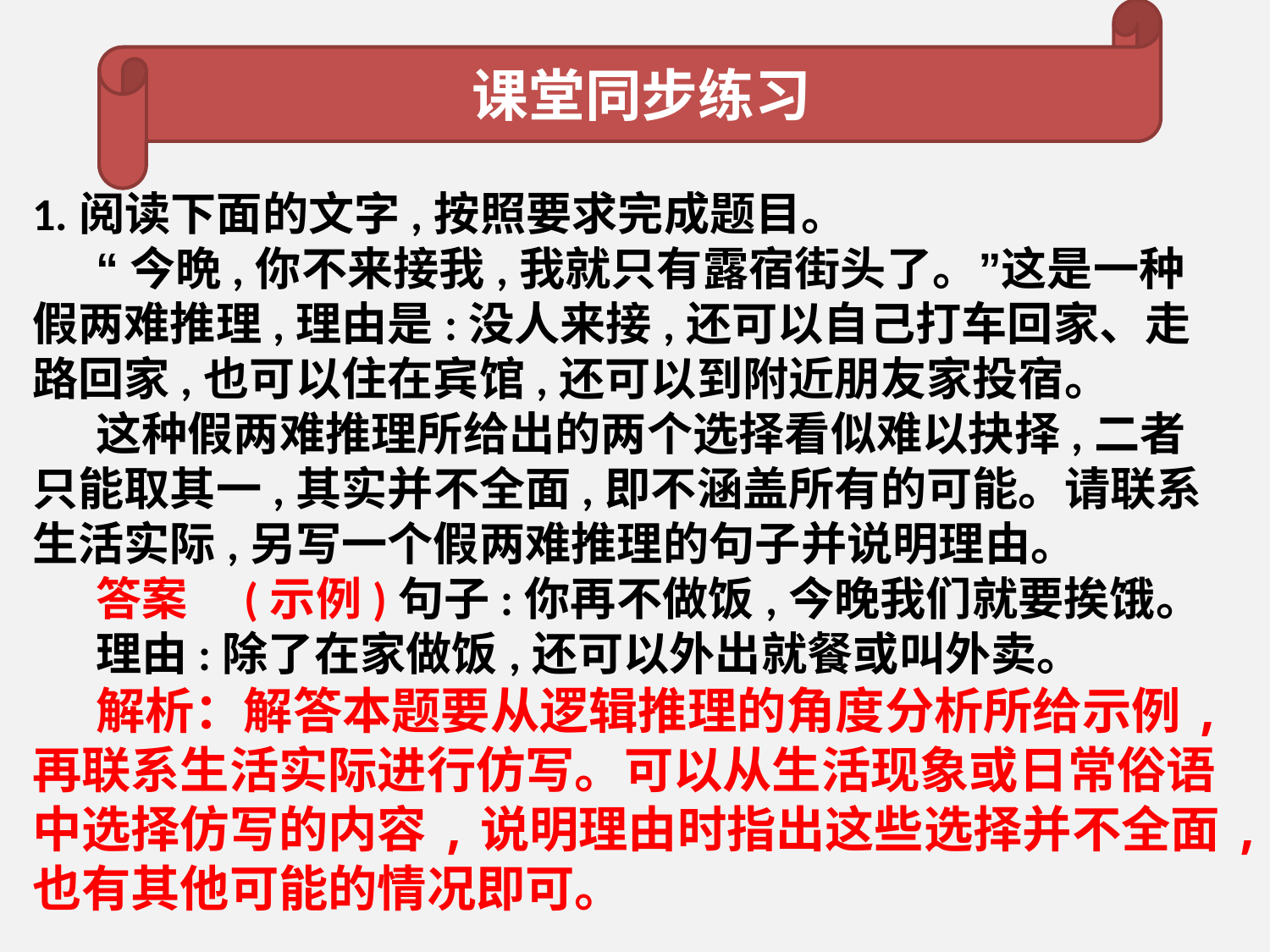

课堂同步练习
1.阅读下面的文字,按照要求完成题目。
“今晩,你不来接我,我就只有露宿街头了。”这是一种假两难推理,理由是:没人来接,还可以自己打车回家、走路回家,也可以住在宾馆,还可以到附近朋友家投宿。
这种假两难推理所给出的两个选择看似难以抉择,二者只能取其一,其实并不全面,即不涵盖所有的可能。请联系生活实际,另写一个假两难推理的句子并说明理由。
答案　(示例)句子:你再不做饭,今晚我们就要挨饿。
理由:除了在家做饭,还可以外出就餐或叫外卖。
解析：解答本题要从逻辑推理的角度分析所给示例,再联系生活实际进行仿写。可以从生活现象或日常俗语中选择仿写的内容,说明理由时指出这些选择并不全面,也有其他可能的情况即可。